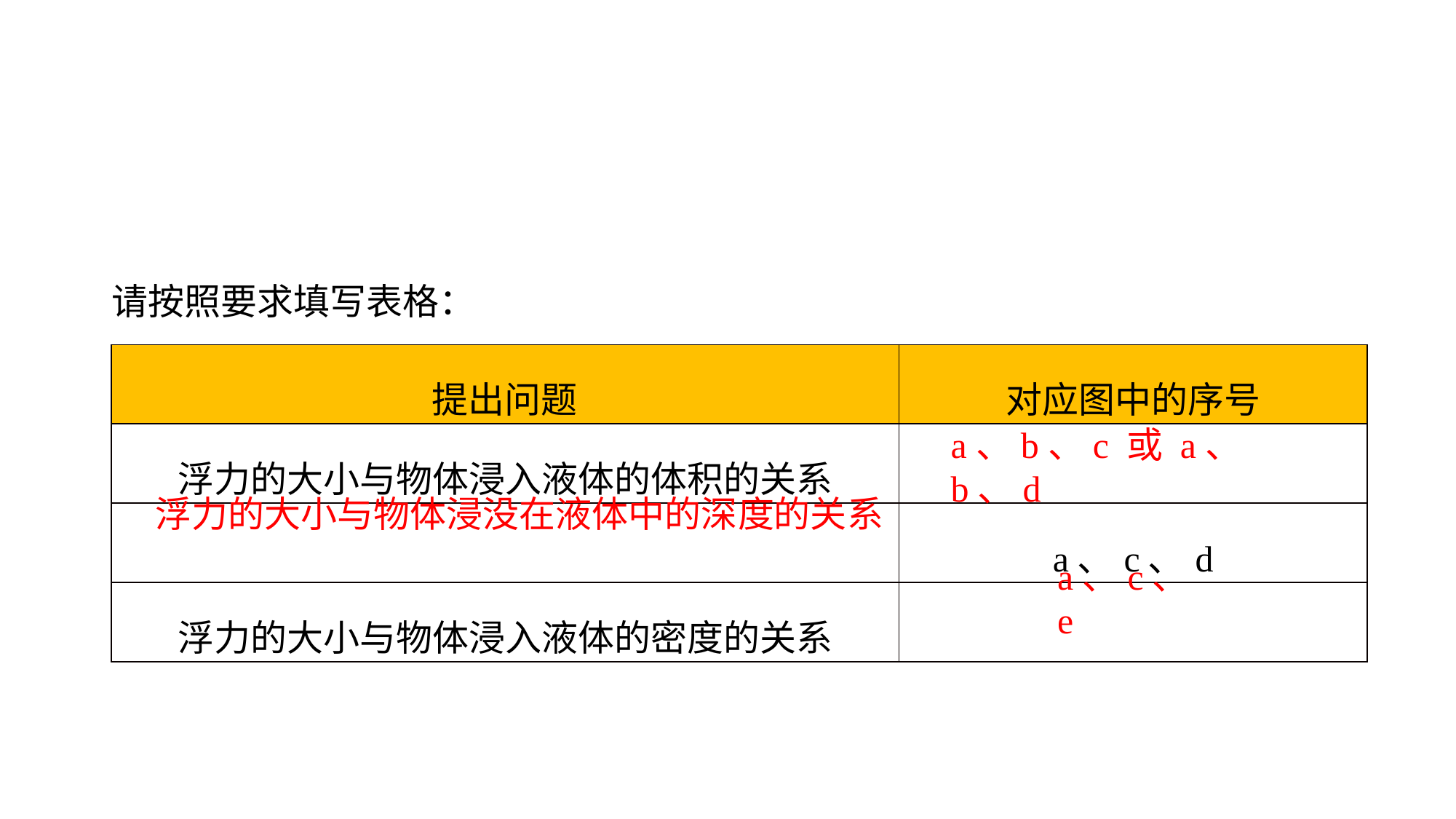

请按照要求填写表格：
| 提出问题 | 对应图中的序号 |
| --- | --- |
| 浮力的大小与物体浸入液体的体积的关系 |  |
|  | a、c、d |
| 浮力的大小与物体浸入液体的密度的关系 |  |
a、b、c 或 a、b、d
浮力的大小与物体浸没在液体中的深度的关系
a、c、e